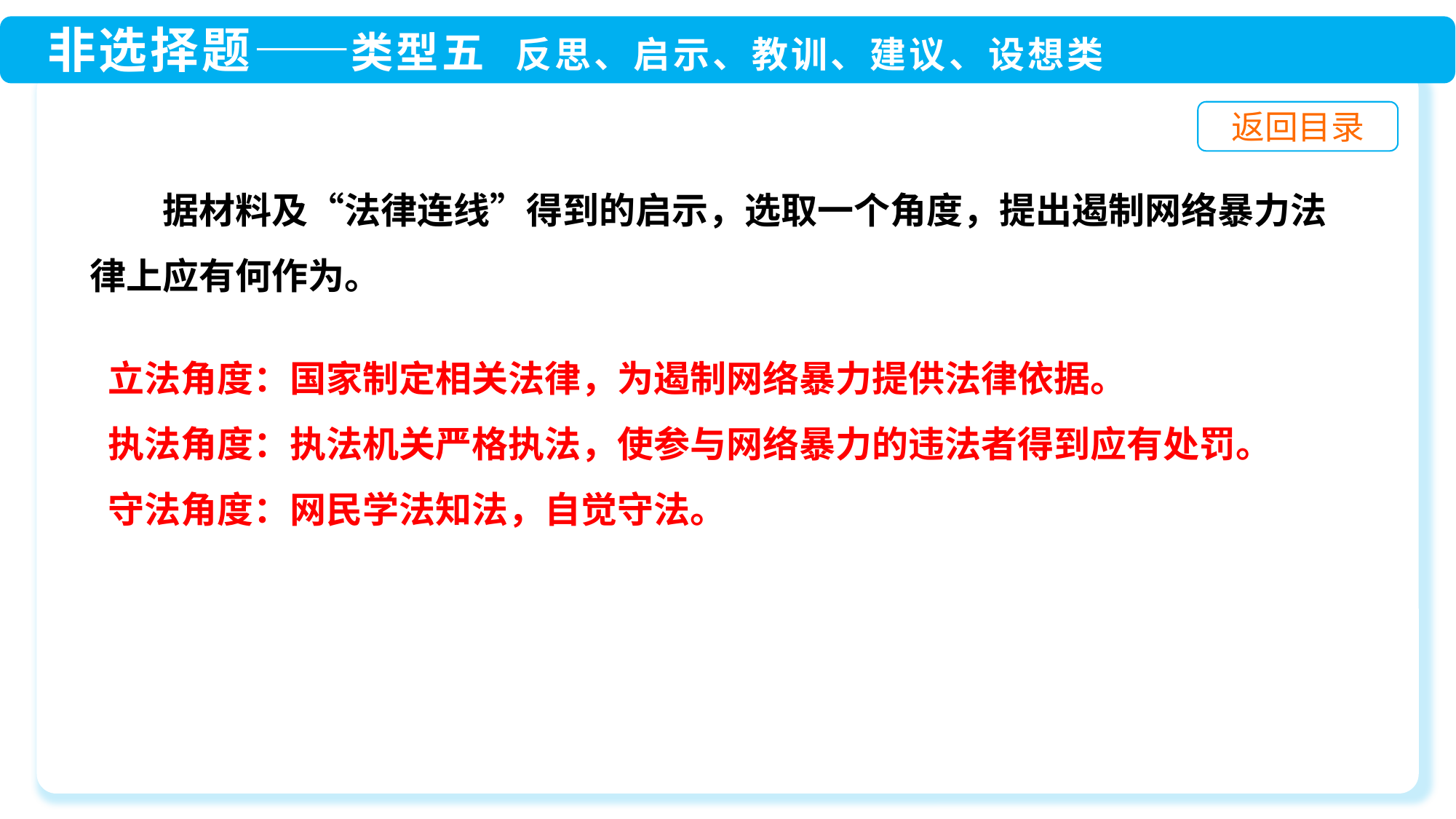

据材料及“法律连线”得到的启示，选取一个角度，提出遏制网络暴力法律上应有何作为。
立法角度：国家制定相关法律，为遏制网络暴力提供法律依据。
执法角度：执法机关严格执法，使参与网络暴力的违法者得到应有处罚。
守法角度：网民学法知法，自觉守法。